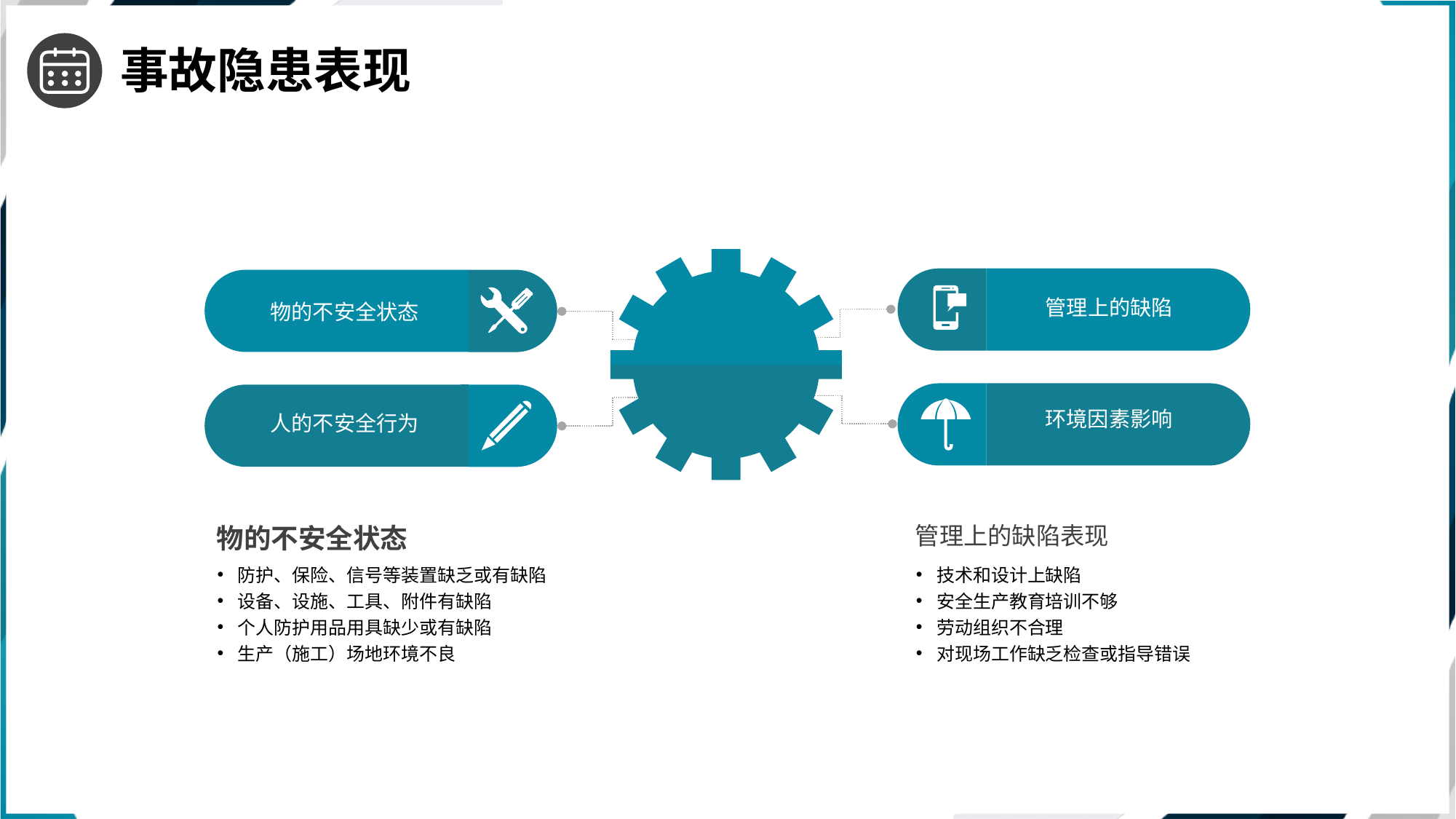

事故隐患表现

管理上的缺陷
物的不安全状态

环境因素影响
人的不安全行为
物的不安全状态
管理上的缺陷表现
防护、保险、信号等装置缺乏或有缺陷
设备、设施、工具、附件有缺陷
个人防护用品用具缺少或有缺陷
生产（施工）场地环境不良
技术和设计上缺陷
安全生产教育培训不够
劳动组织不合理
对现场工作缺乏检查或指导错误